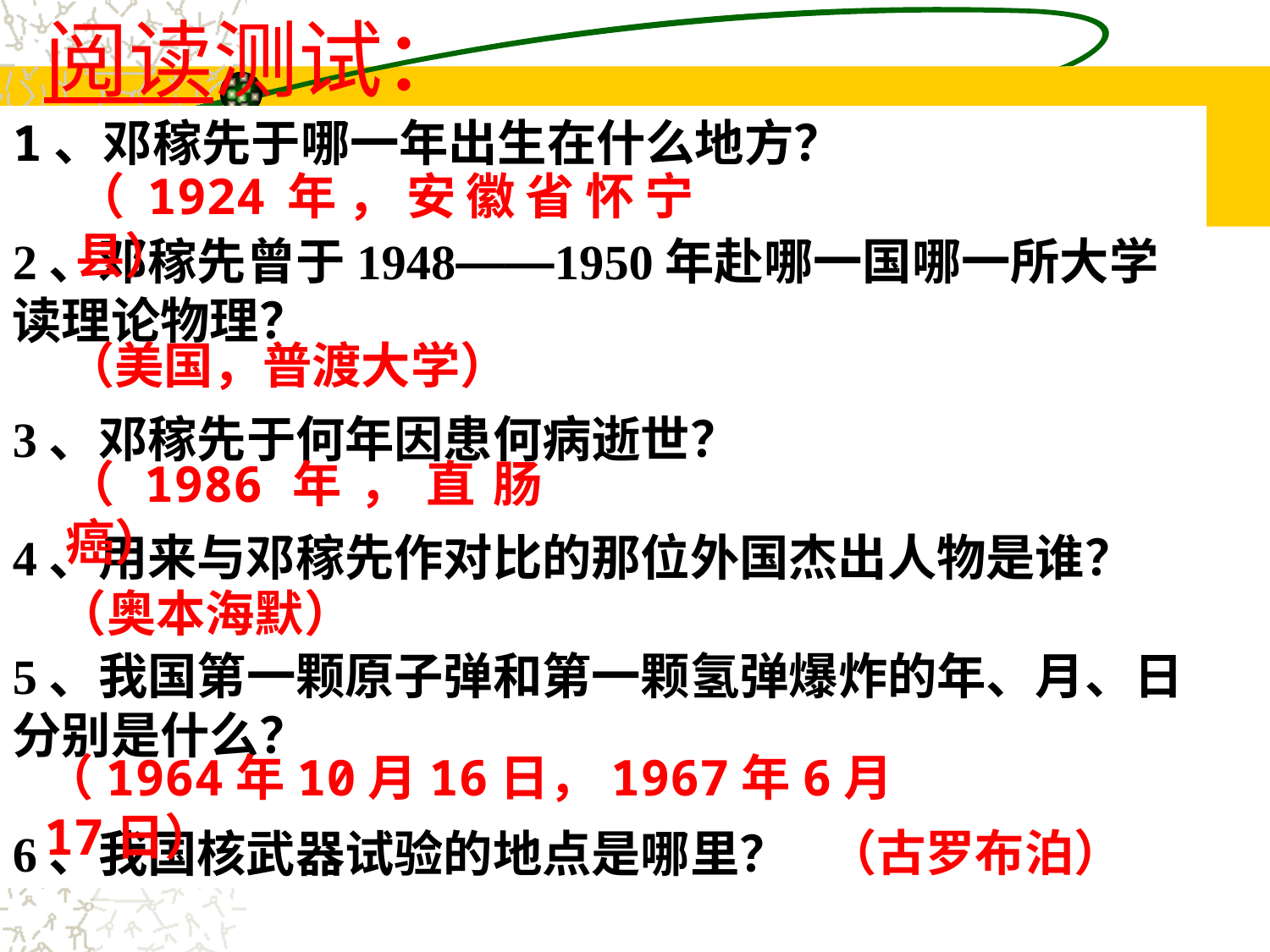

阅读测试：
1、邓稼先于哪一年出生在什么地方？

2、邓稼先曾于1948——1950年赴哪一国哪一所大学读理论物理？

3、邓稼先于何年因患何病逝世？

4、用来与邓稼先作对比的那位外国杰出人物是谁？

5、我国第一颗原子弹和第一颗氢弹爆炸的年、月、日分别是什么？

6、我国核武器试验的地点是哪里？
（1924年，安徽省怀宁县）
（美国，普渡大学）
（1986年，直肠癌）
（奥本海默）
（1964年10月16日，1967年6月17日）
（古罗布泊）